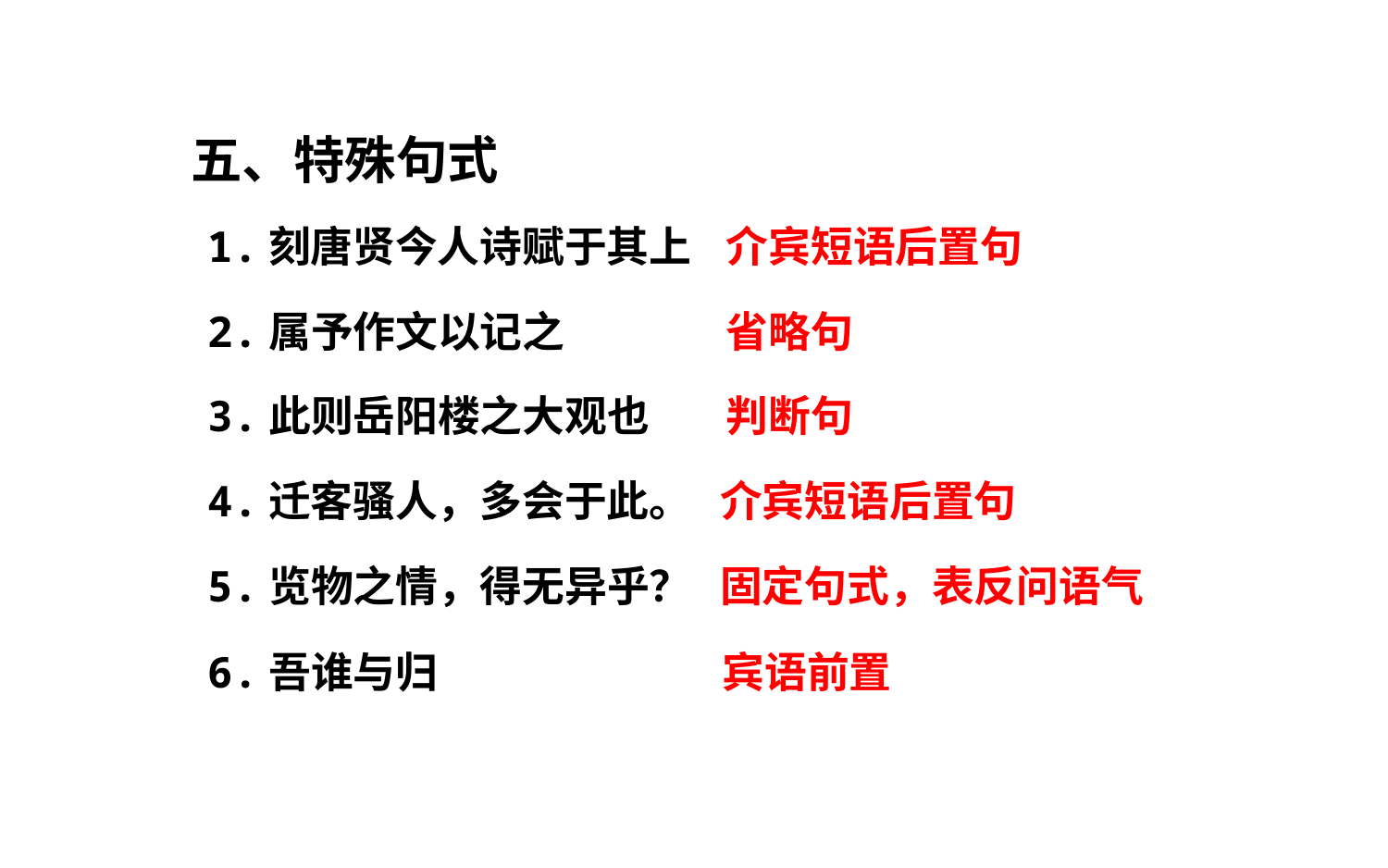

五、特殊句式
1.刻唐贤今人诗赋于其上
介宾短语后置句
2.属予作文以记之
省略句
3.此则岳阳楼之大观也
判断句
介宾短语后置句
4.迁客骚人，多会于此。
5.览物之情，得无异乎？
固定句式，表反问语气
宾语前置
6.吾谁与归